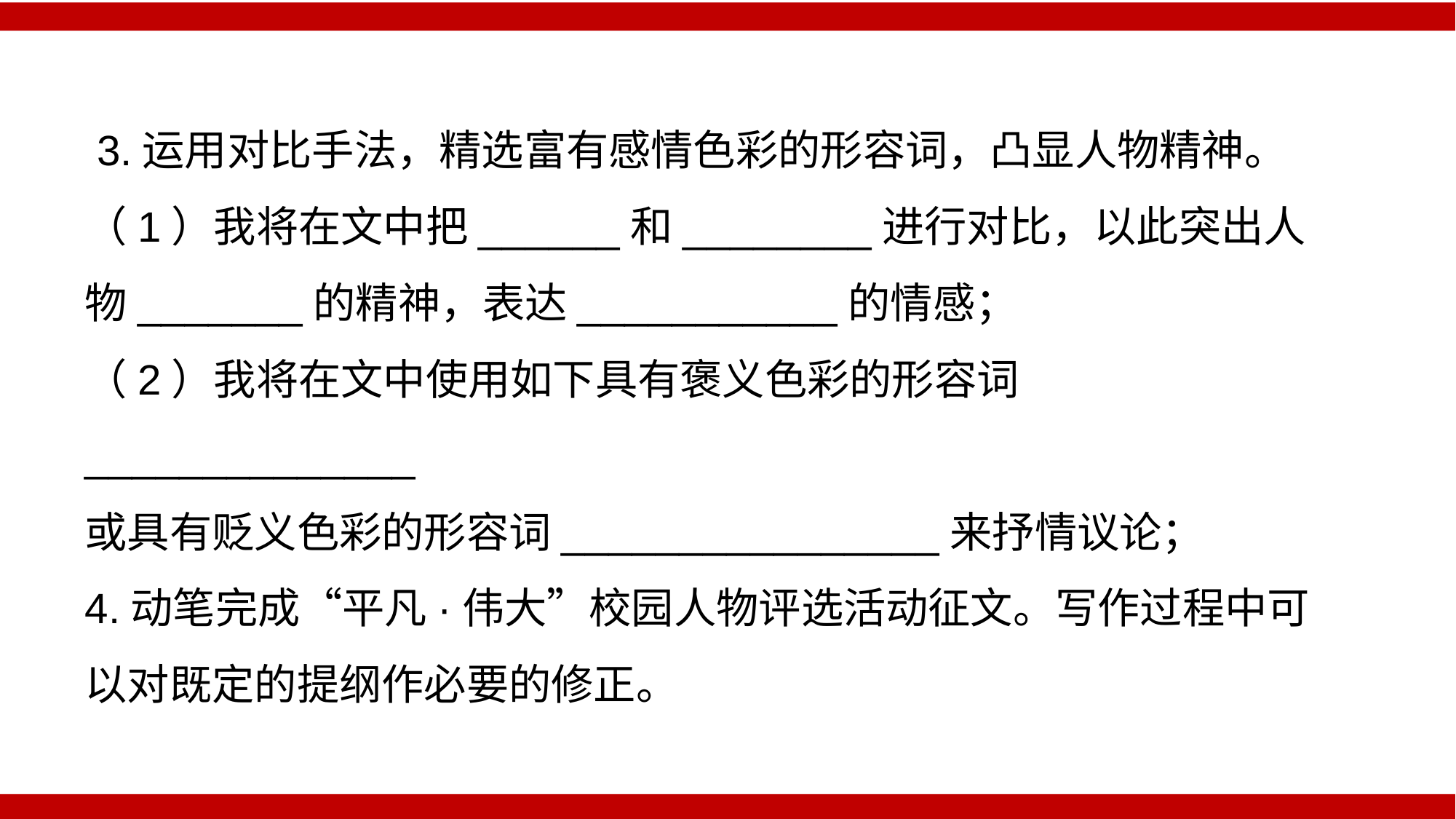

3.运用对比手法，精选富有感情色彩的形容词，凸显人物精神。
（1）我将在文中把______和________进行对比，以此突出人物_______的精神，表达___________的情感；
（2）我将在文中使用如下具有褒义色彩的形容词______________
或具有贬义色彩的形容词________________来抒情议论；
4.动笔完成“平凡·伟大”校园人物评选活动征文。写作过程中可以对既定的提纲作必要的修正。